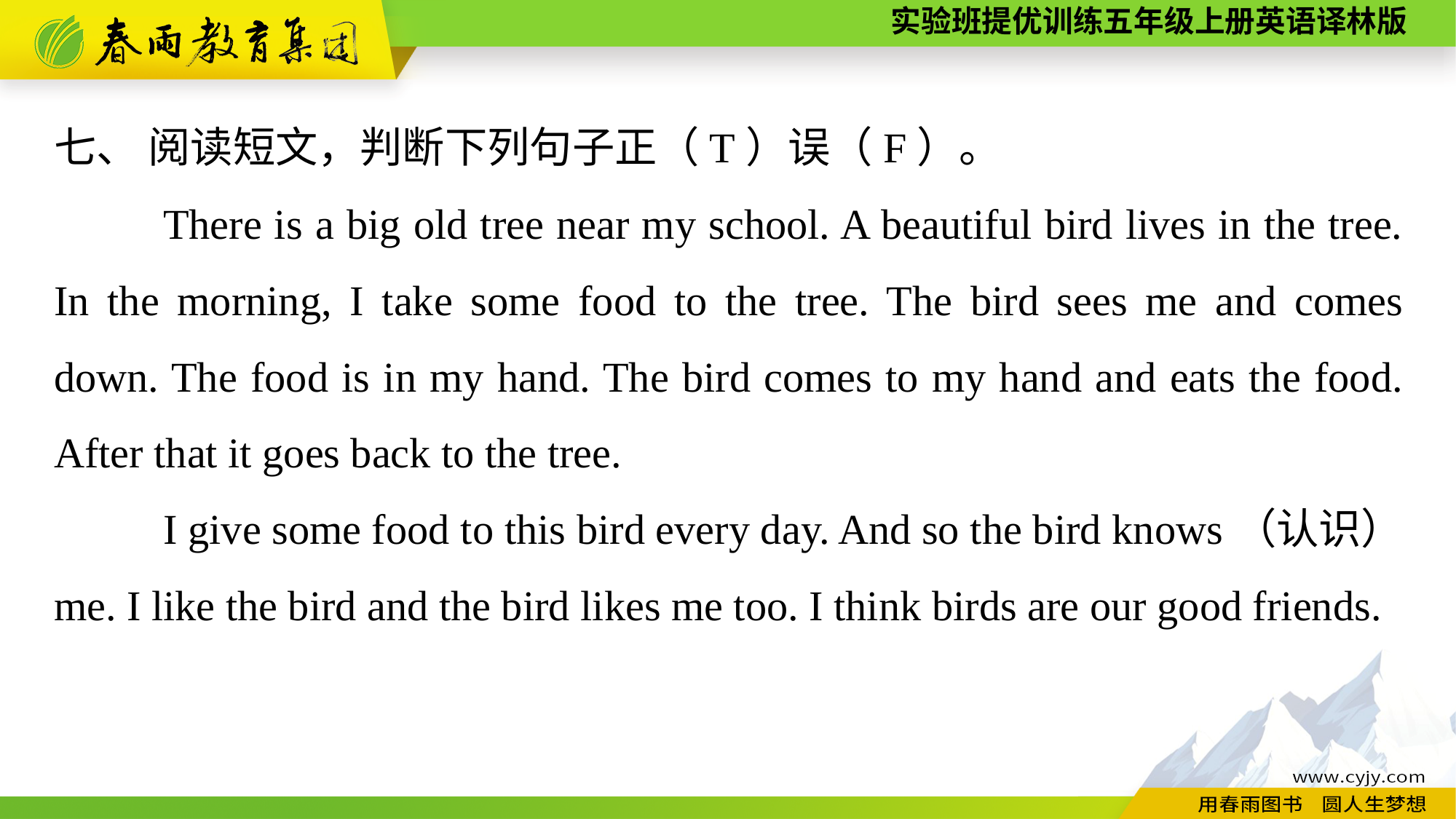

七、 阅读短文，判断下列句子正（T）误（F）。
	There is a big old tree near my school. A beautiful bird lives in the tree. In the morning, I take some food to the tree. The bird sees me and comes down. The food is in my hand. The bird comes to my hand and eats the food. After that it goes back to the tree.
	I give some food to this bird every day. And so the bird knows（认识） me. I like the bird and the bird likes me too. I think birds are our good friends.